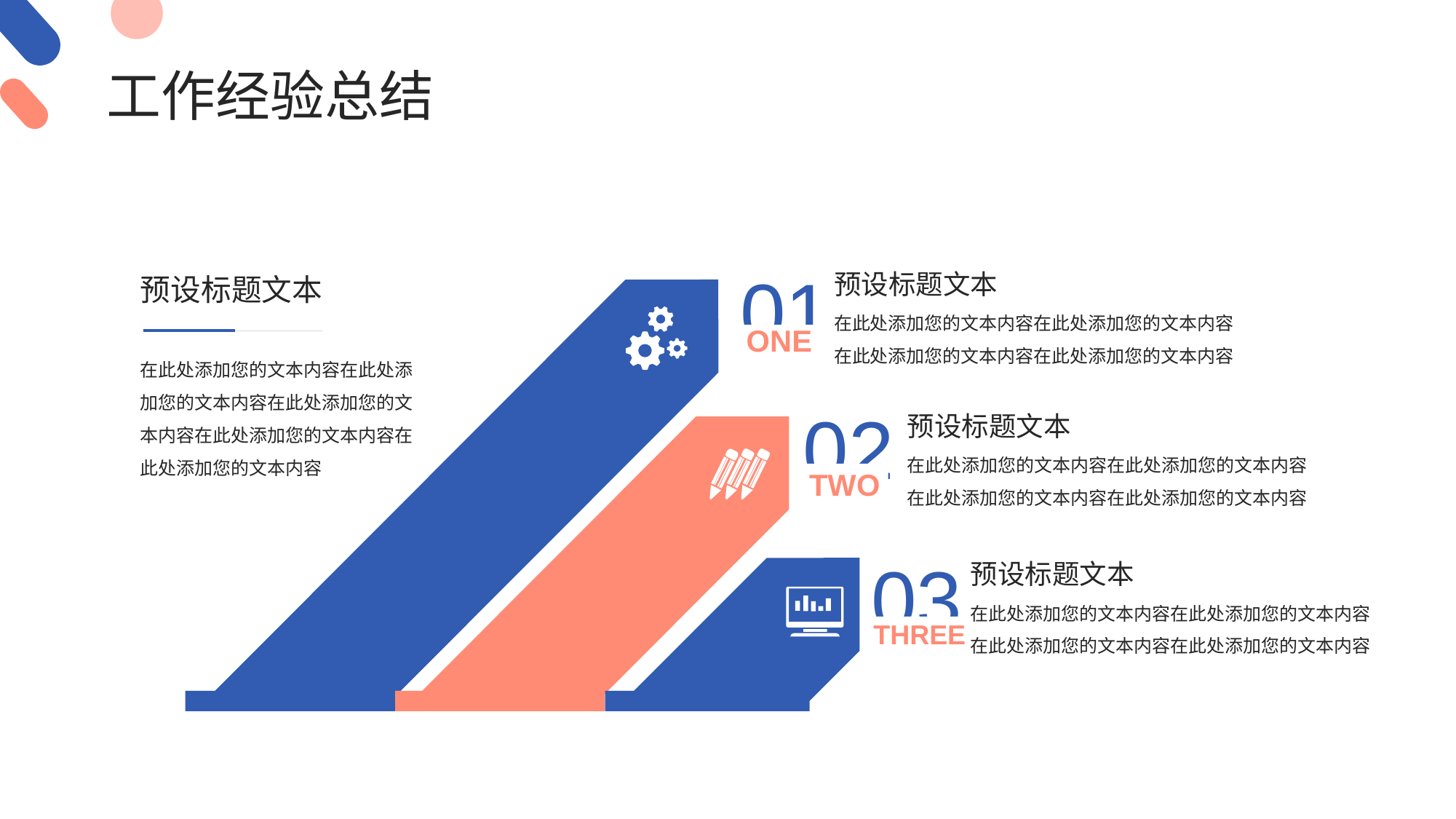

01
预设标题文本
预设标题文本
在此处添加您的文本内容在此处添加您的文本内容在此处添加您的文本内容在此处添加您的文本内容
ONE

在此处添加您的文本内容在此处添加您的文本内容在此处添加您的文本内容在此处添加您的文本内容在此处添加您的文本内容
02
预设标题文本
在此处添加您的文本内容在此处添加您的文本内容在此处添加您的文本内容在此处添加您的文本内容
TWO

03
预设标题文本
在此处添加您的文本内容在此处添加您的文本内容在此处添加您的文本内容在此处添加您的文本内容
THREE